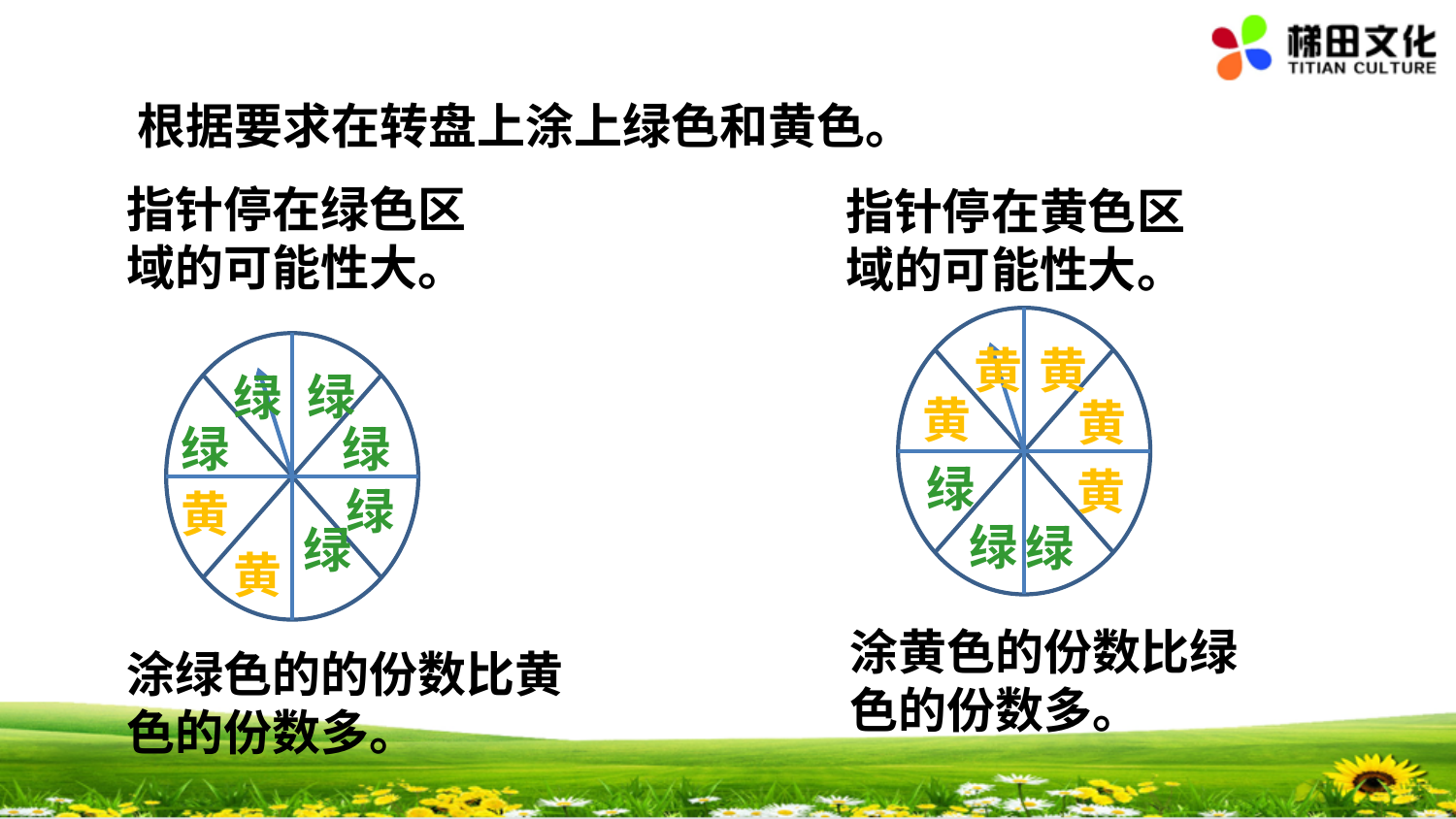

根据要求在转盘上涂上绿色和黄色。
指针停在绿色区域的可能性大。
指针停在黄色区域的可能性大。

黄
黄
绿
绿
黄
黄
绿
绿
绿
黄
绿
黄
绿
绿
绿
黄
涂黄色的份数比绿色的份数多。
涂绿色的的份数比黄色的份数多。